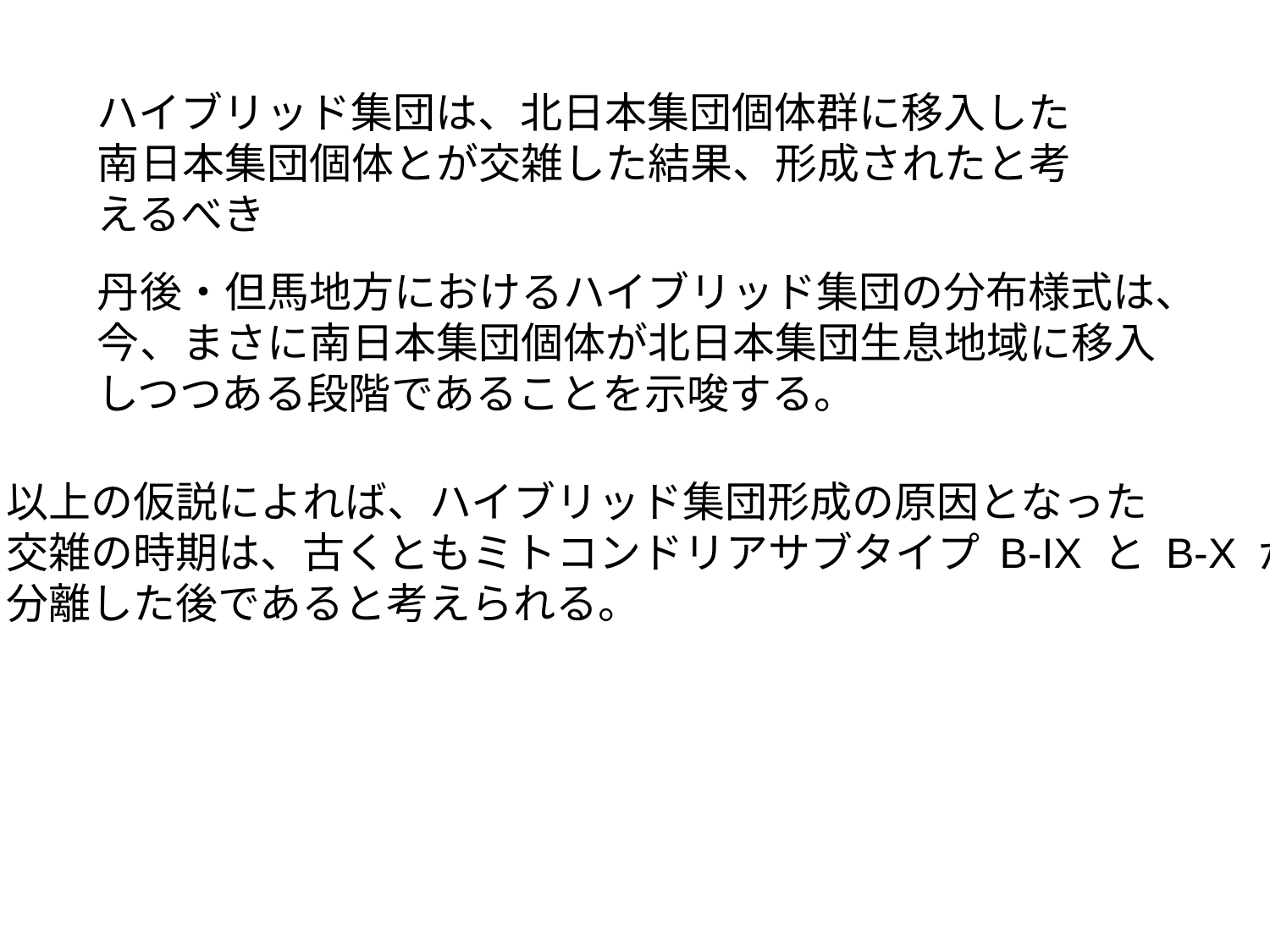

ハイブリッド集団は、北日本集団個体群に移入した南日本集団個体とが交雑した結果、形成されたと考えるべき
丹後・但馬地方におけるハイブリッド集団の分布様式は、今、まさに南日本集団個体が北日本集団生息地域に移入しつつある段階であることを示唆する。
以上の仮説によれば、ハイブリッド集団形成の原因となった
交雑の時期は、古くともミトコンドリアサブタイプ B-IX と B-X が
分離した後であると考えられる。